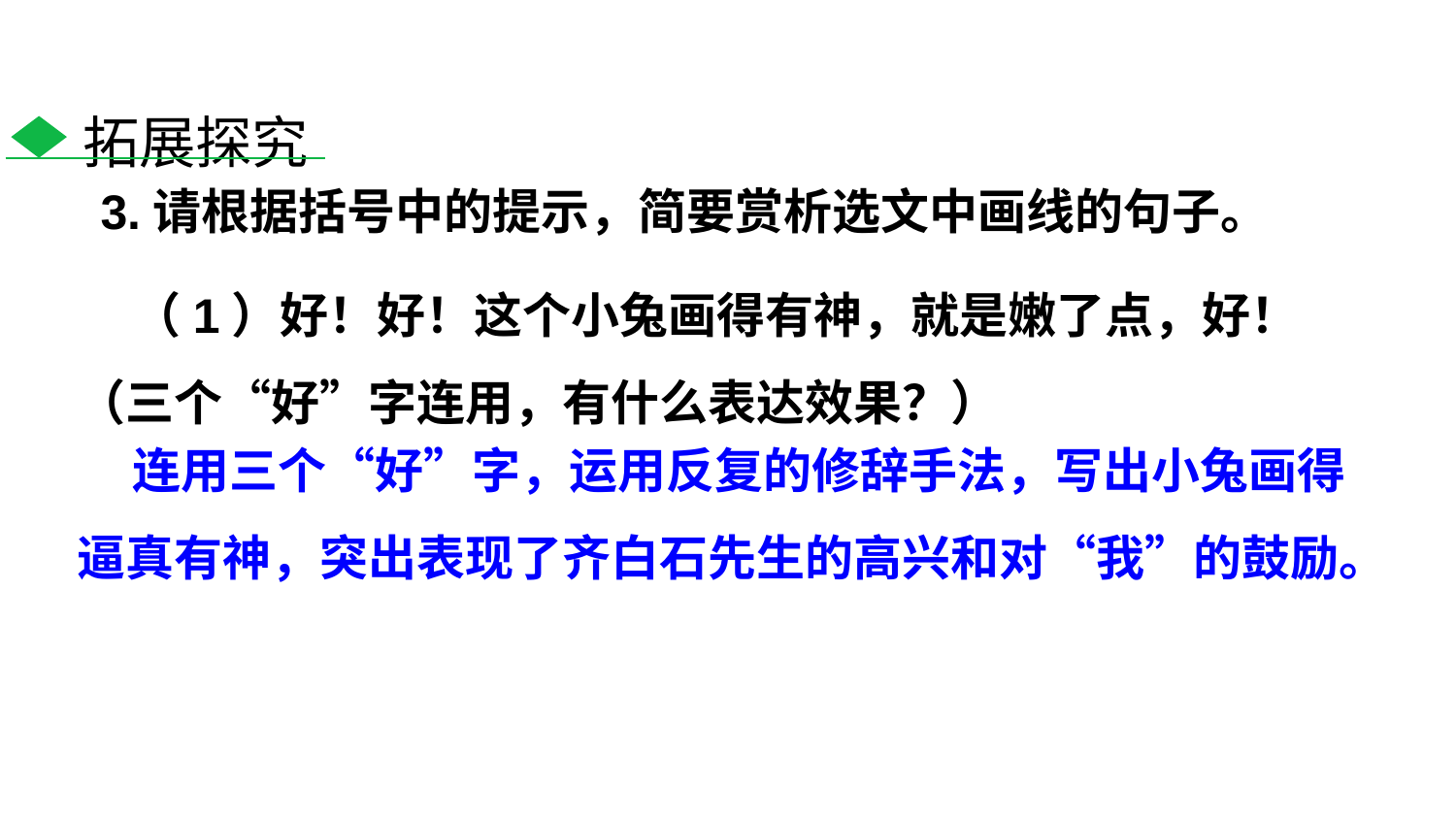

拓展探究

3.请根据括号中的提示，简要赏析选文中画线的句子。
    （1）好！好！这个小兔画得有神，就是嫩了点，好！（三个“好”字连用，有什么表达效果？）
    连用三个“好”字，运用反复的修辞手法，写出小兔画得逼真有神，突出表现了齐白石先生的高兴和对“我”的鼓励。